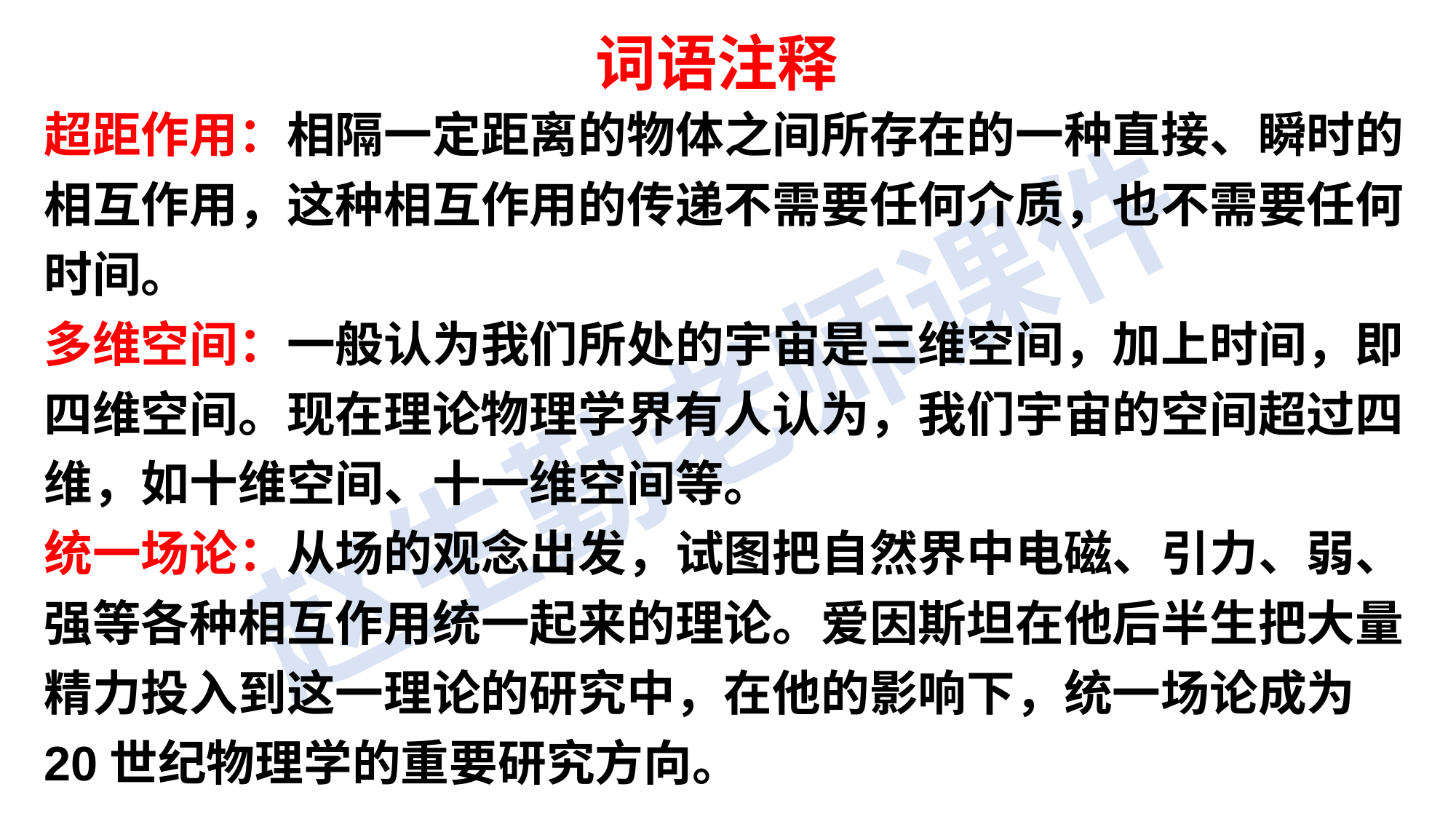

词语注释
超距作用：相隔一定距离的物体之间所存在的一种直接、瞬时的相互作用，这种相互作用的传递不需要任何介质，也不需要任何时间。
多维空间：一般认为我们所处的宇宙是三维空间，加上时间，即四维空间。现在理论物理学界有人认为，我们宇宙的空间超过四维，如十维空间、十一维空间等。
统一场论：从场的观念出发，试图把自然界中电磁、引力、弱、强等各种相互作用统一起来的理论。爱因斯坦在他后半生把大量精力投入到这一理论的研究中，在他的影响下，统一场论成为20世纪物理学的重要研究方向。